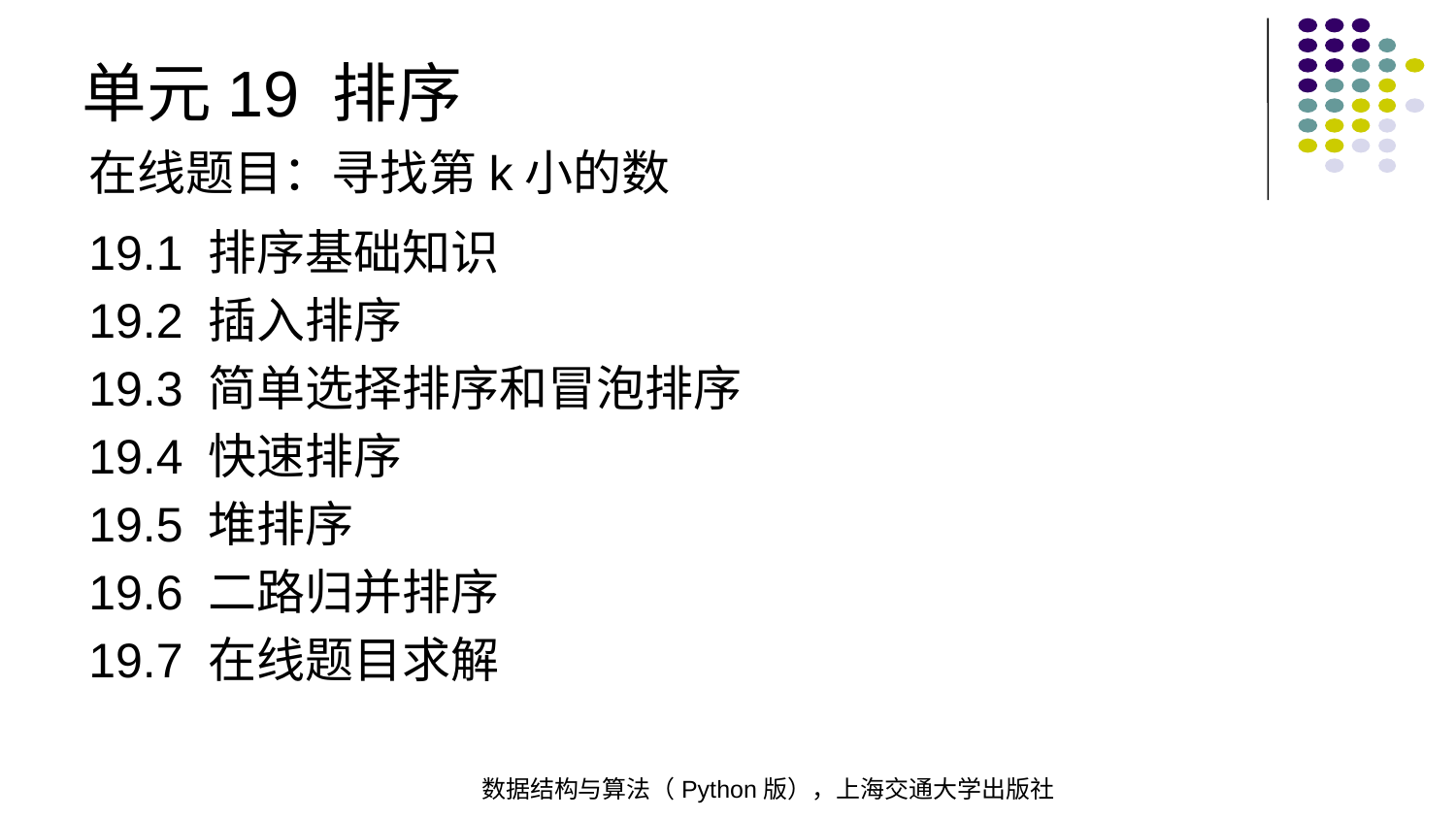

单元19 排序
在线题目：寻找第k小的数
19.1 排序基础知识
19.2 插入排序
19.3 简单选择排序和冒泡排序
19.4 快速排序
19.5 堆排序
19.6 二路归并排序
19.7 在线题目求解